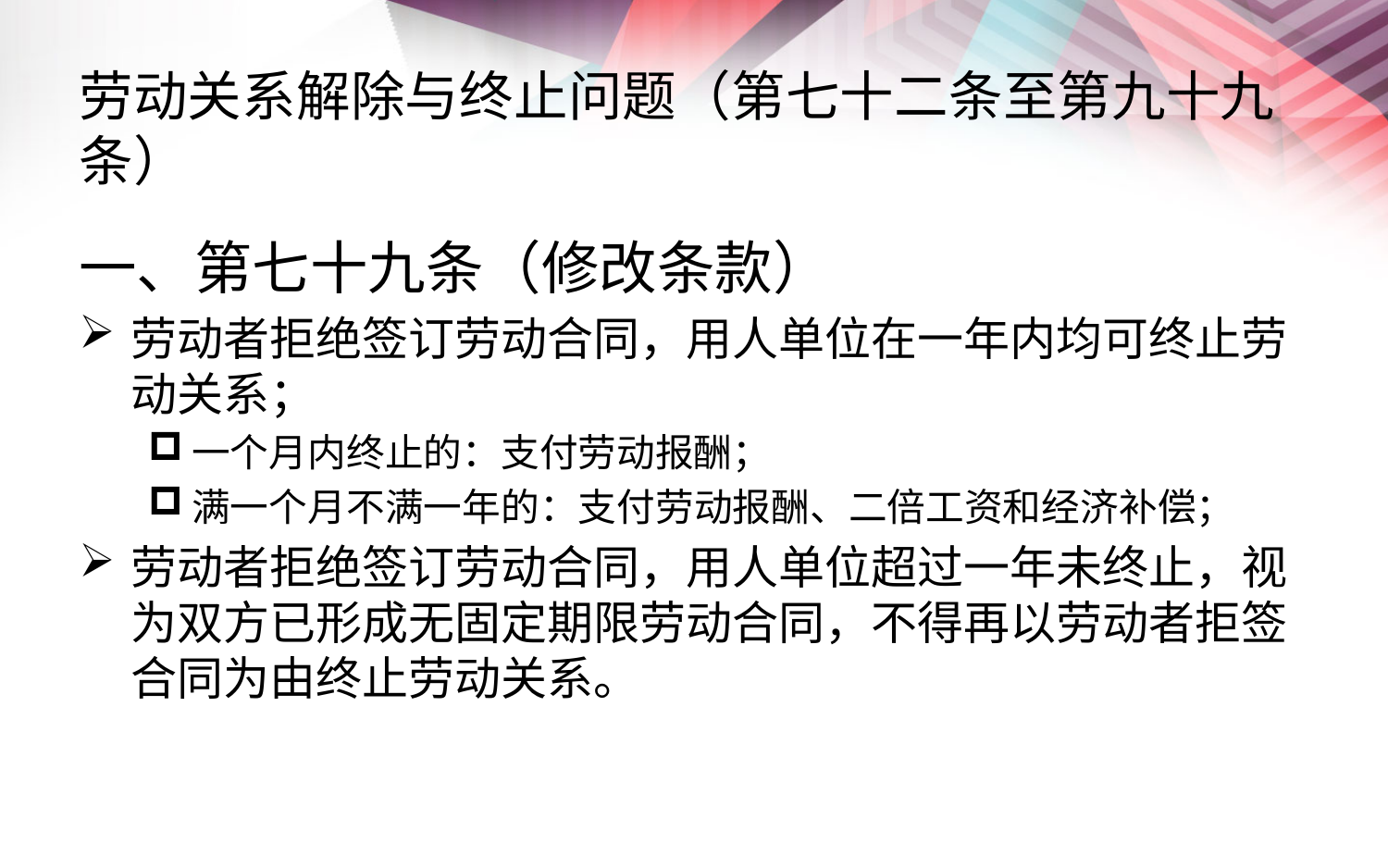

# 劳动关系解除与终止问题（第七十二条至第九十九条）
一、第七十九条（修改条款）
劳动者拒绝签订劳动合同，用人单位在一年内均可终止劳动关系；
一个月内终止的：支付劳动报酬；
满一个月不满一年的：支付劳动报酬、二倍工资和经济补偿；
劳动者拒绝签订劳动合同，用人单位超过一年未终止，视为双方已形成无固定期限劳动合同，不得再以劳动者拒签合同为由终止劳动关系。